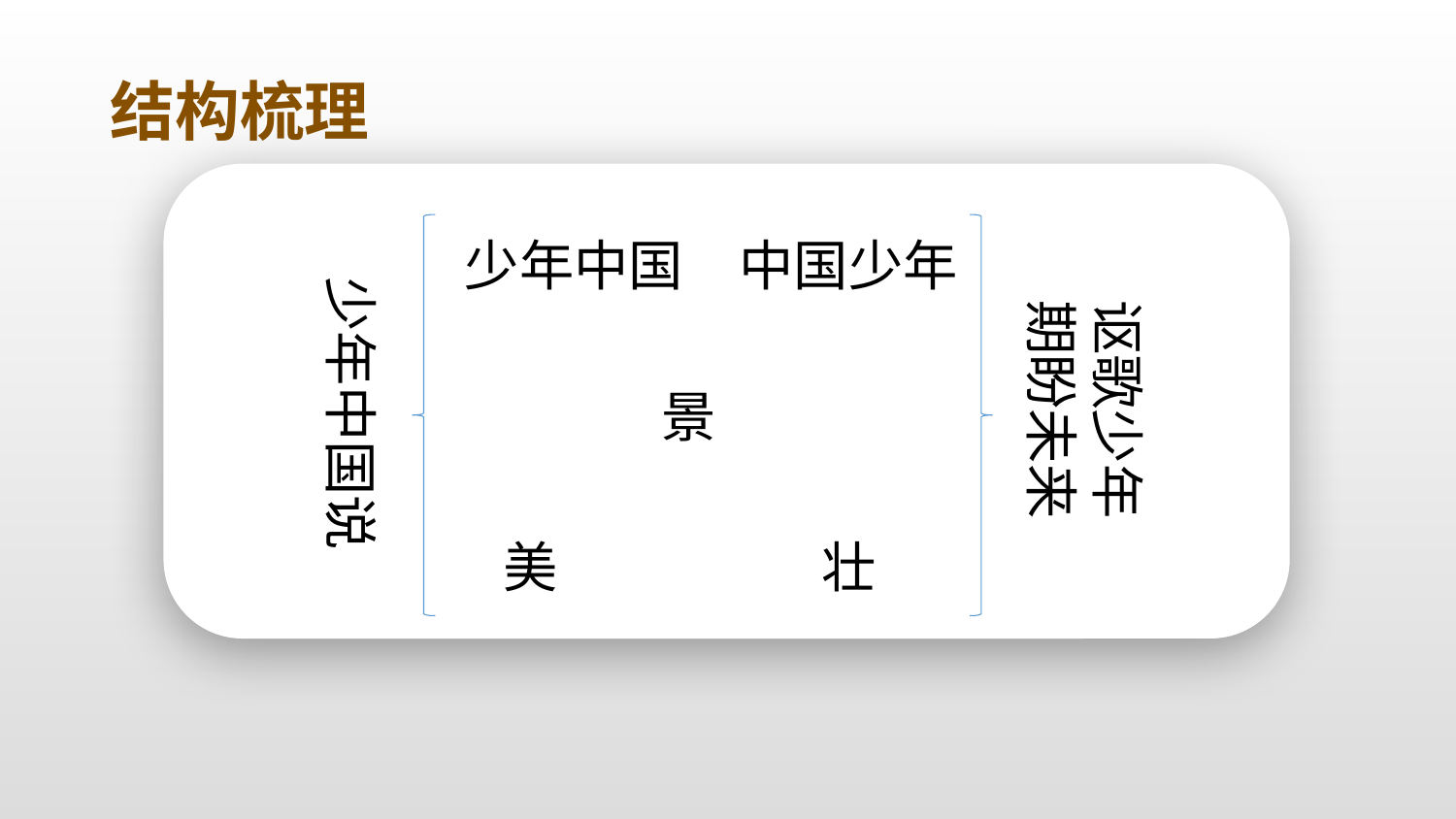

结构梳理

中国少年
少年中国
少年中国说
讴歌少年
期盼未来
景
壮
美